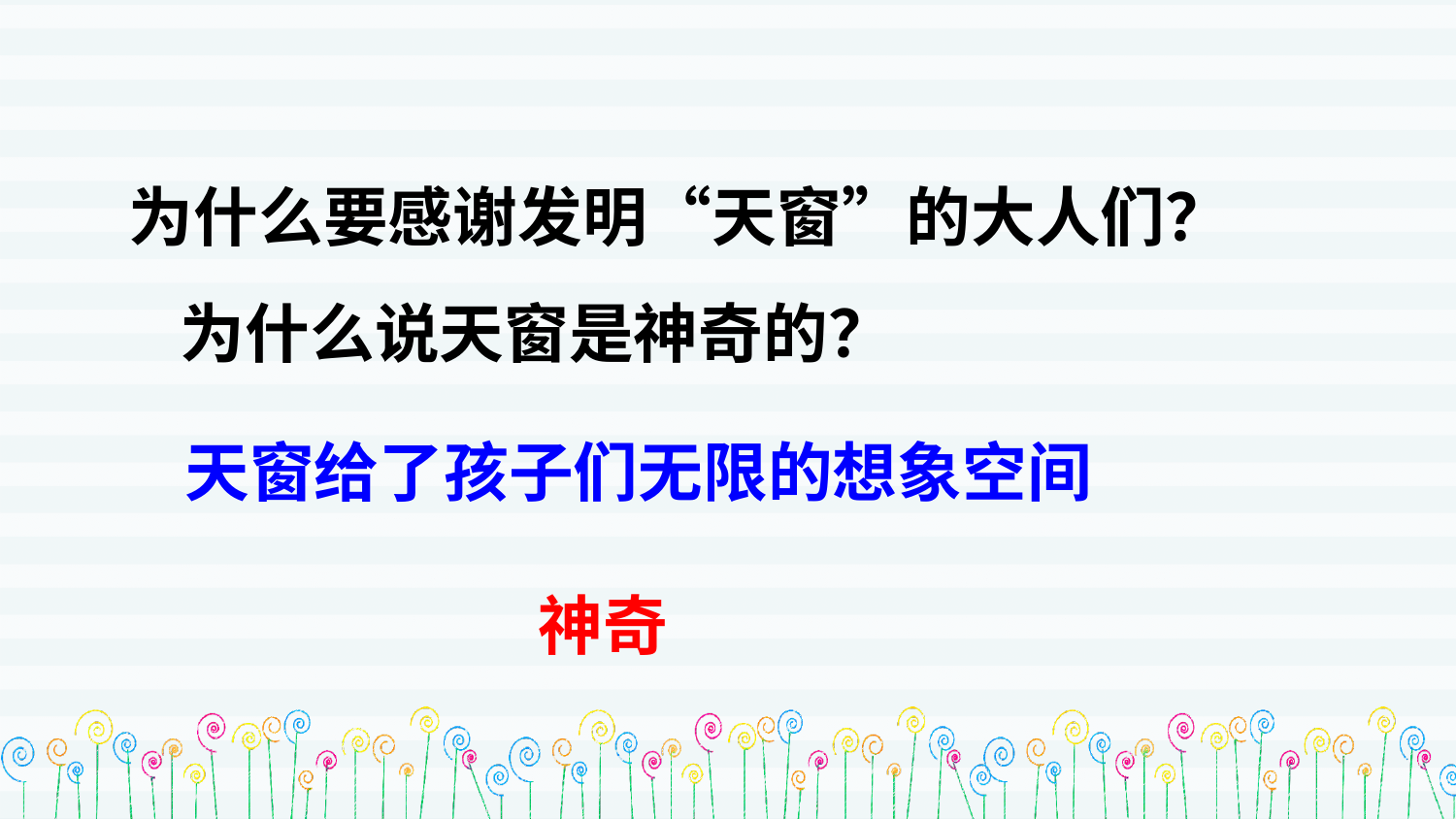

为什么要感谢发明“天窗”的大人们？
为什么说天窗是神奇的？
天窗给了孩子们无限的想象空间
神奇